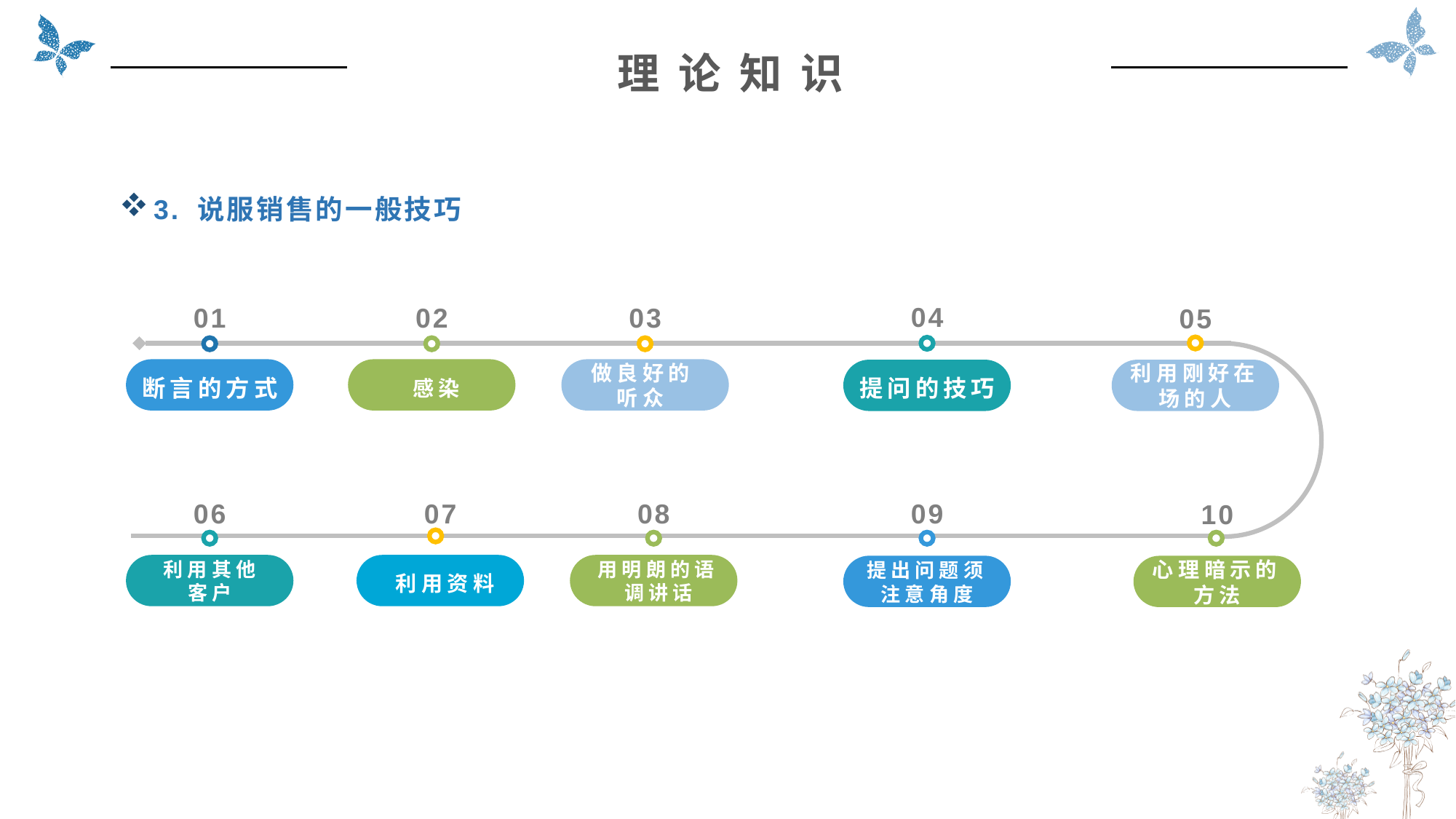

理 论 知 识
3. 说服销售的一般技巧
04
01
02
03
05

做良好的
听众
断言的方式
感染
提问的技巧
利用刚好在场的人
06
07
08
09
10

利用其他
客户
利用资料
用明朗的语调讲话
提出问题须注意角度
心理暗示的方法